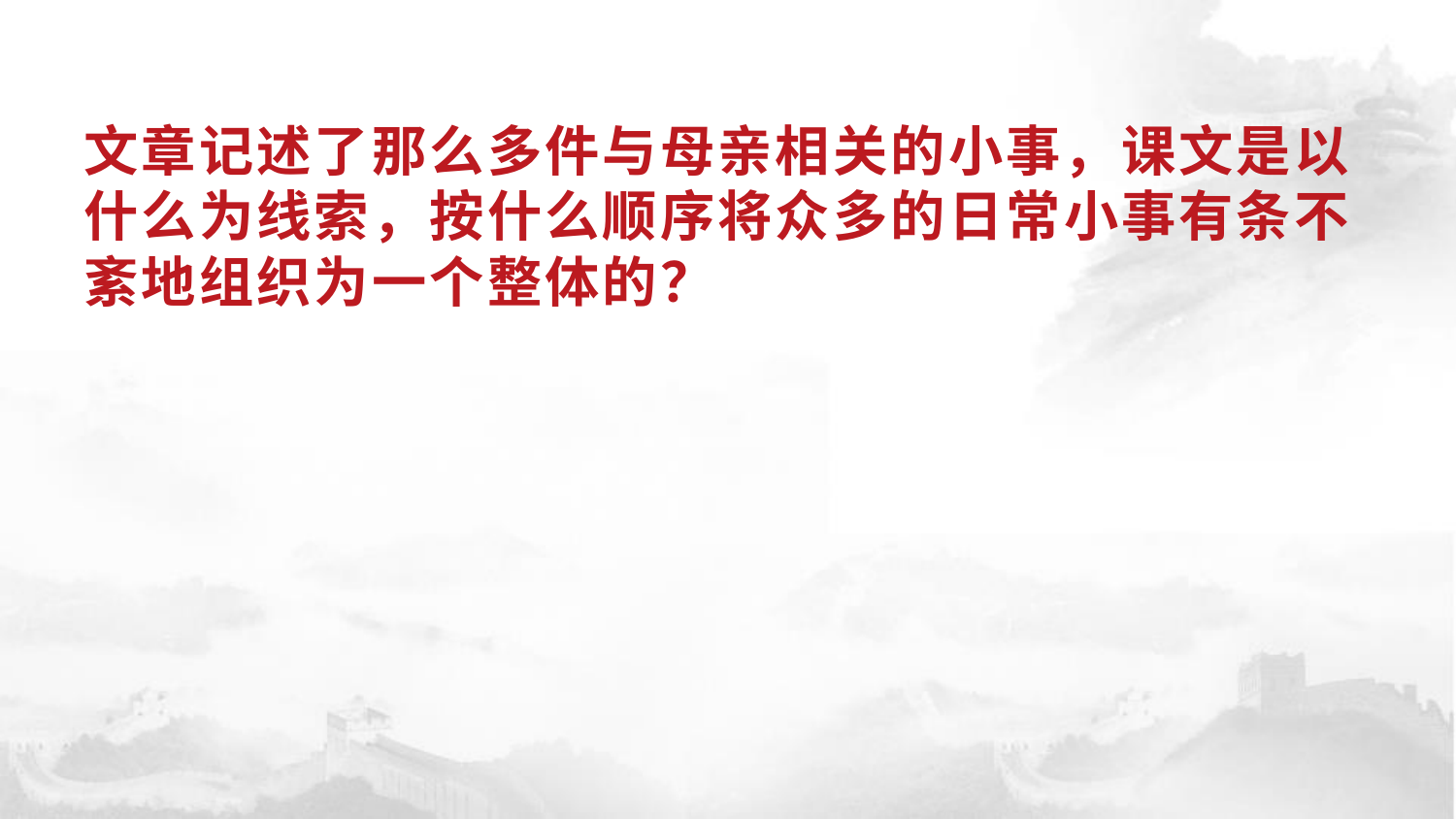

# 文章记述了那么多件与母亲相关的小事，课文是以什么为线索，按什么顺序将众多的日常小事有条不紊地组织为一个整体的？